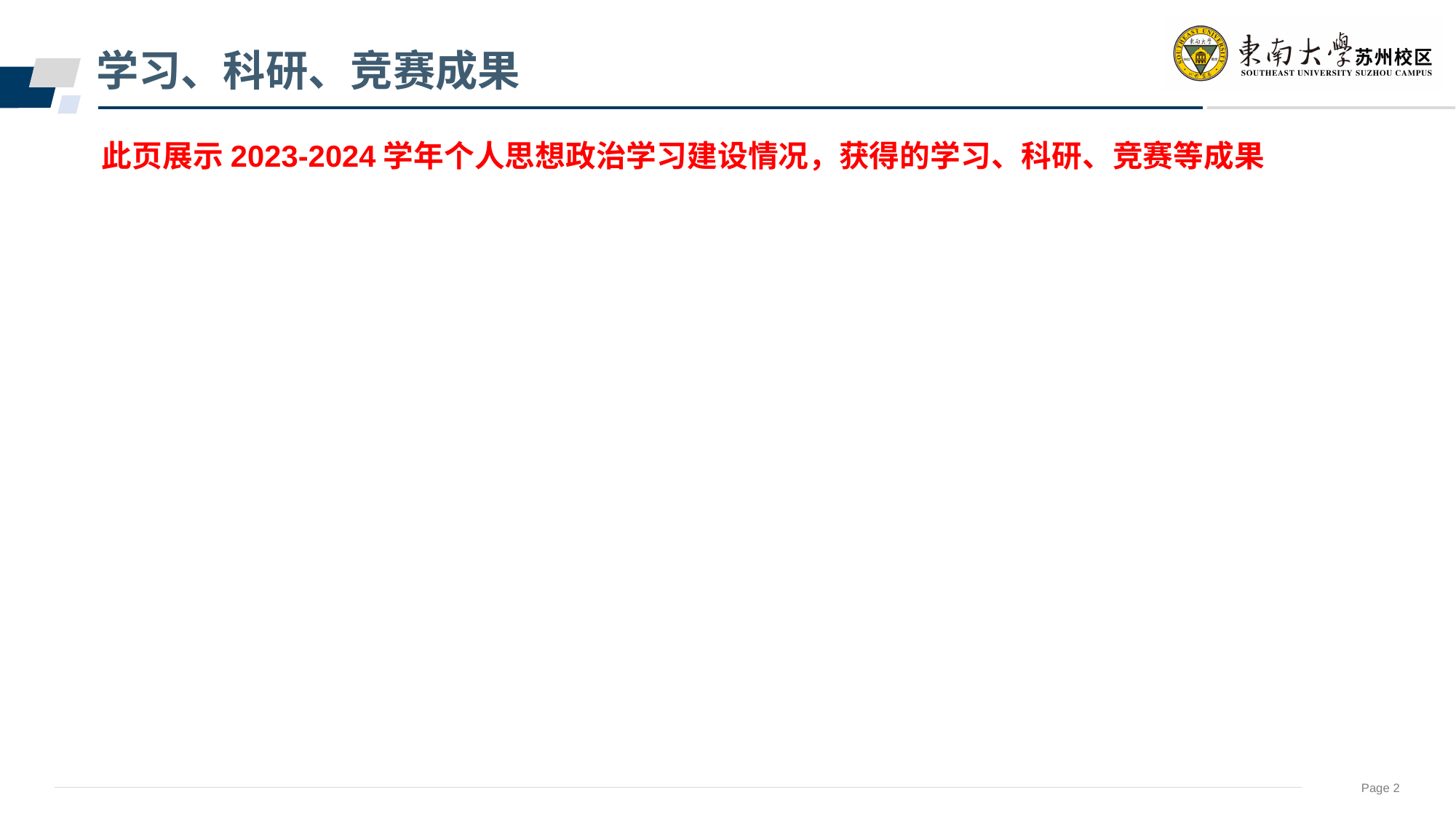

学习、科研、竞赛成果
此页展示2023-2024学年个人思想政治学习建设情况，获得的学习、科研、竞赛等成果